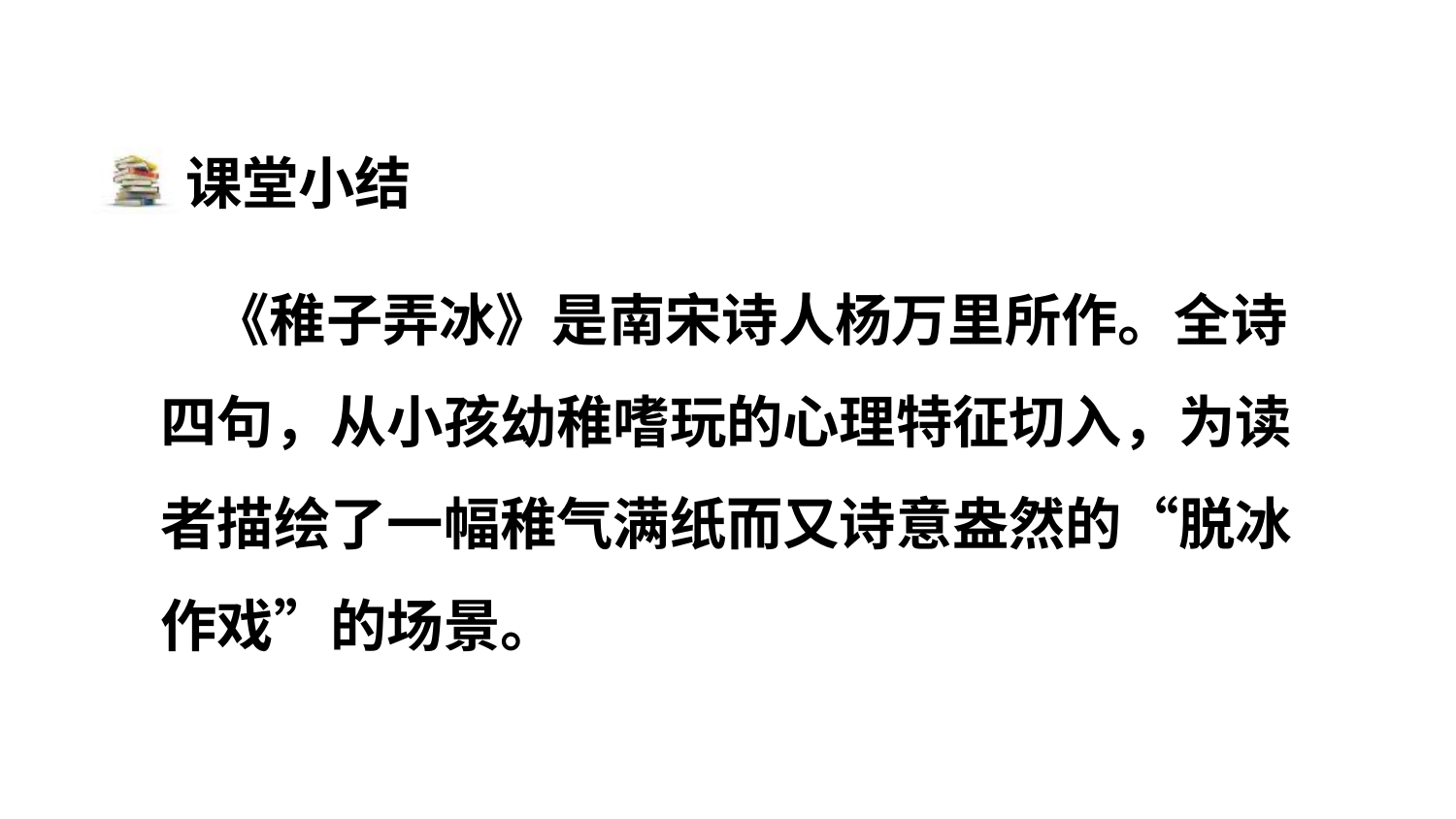

课堂小结

   《稚子弄冰》是南宋诗人杨万里所作。全诗四句，从小孩幼稚嗜玩的心理特征切入，为读者描绘了一幅稚气满纸而又诗意盎然的“脱冰作戏”的场景。